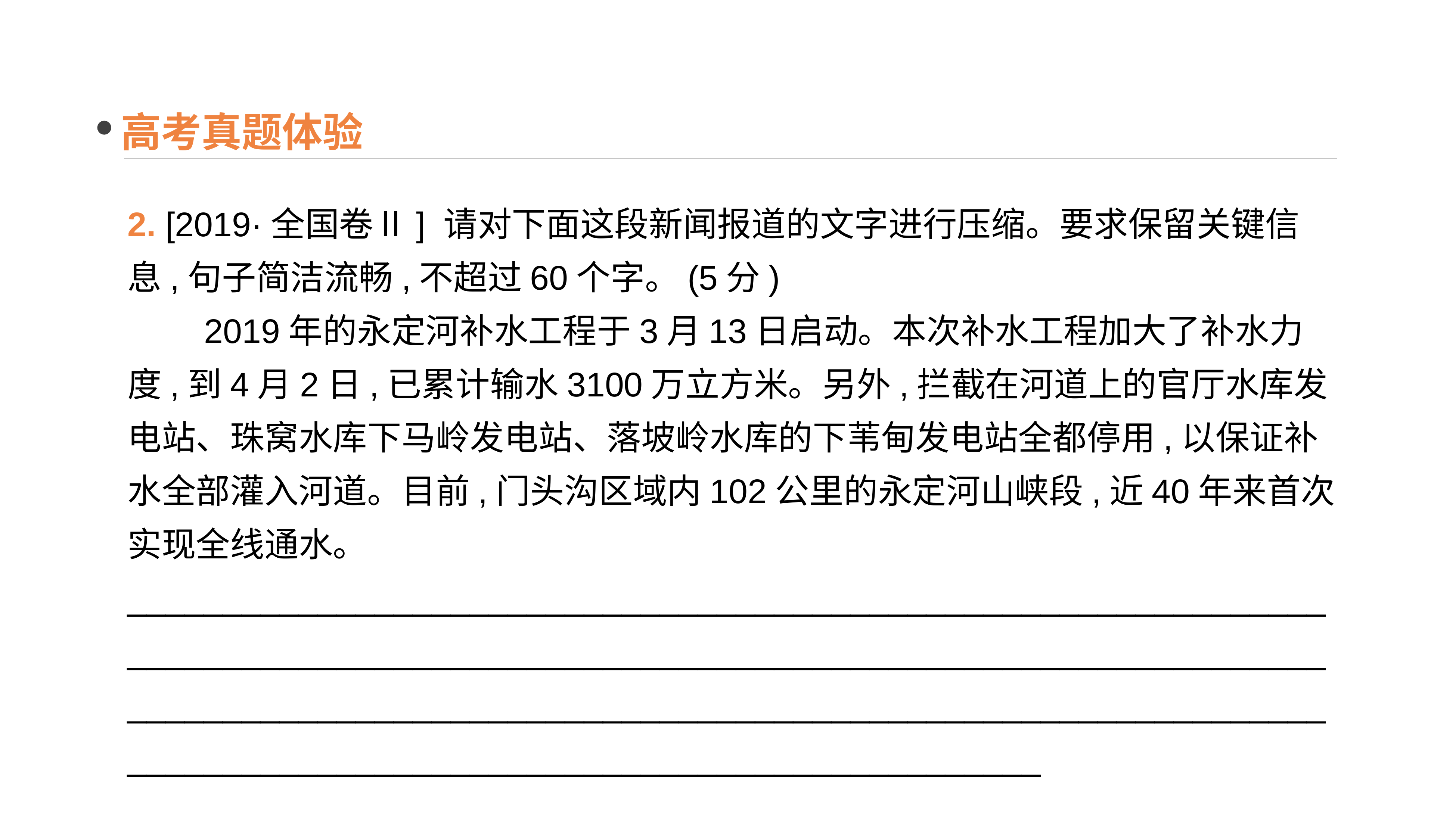

高考真题体验

2. [2019·全国卷Ⅱ] 请对下面这段新闻报道的文字进行压缩。要求保留关键信息,句子简洁流畅,不超过60个字。(5分)
　　2019年的永定河补水工程于3月13日启动。本次补水工程加大了补水力度,到4月2日,已累计输水3100万立方米。另外,拦截在河道上的官厅水库发电站、珠窝水库下马岭发电站、落坡岭水库的下苇甸发电站全都停用,以保证补水全部灌入河道。目前,门头沟区域内102公里的永定河山峡段,近40年来首次实现全线通水。
_____________________________________________________________________________________________________________________________________________________________________________________________________________________________________________